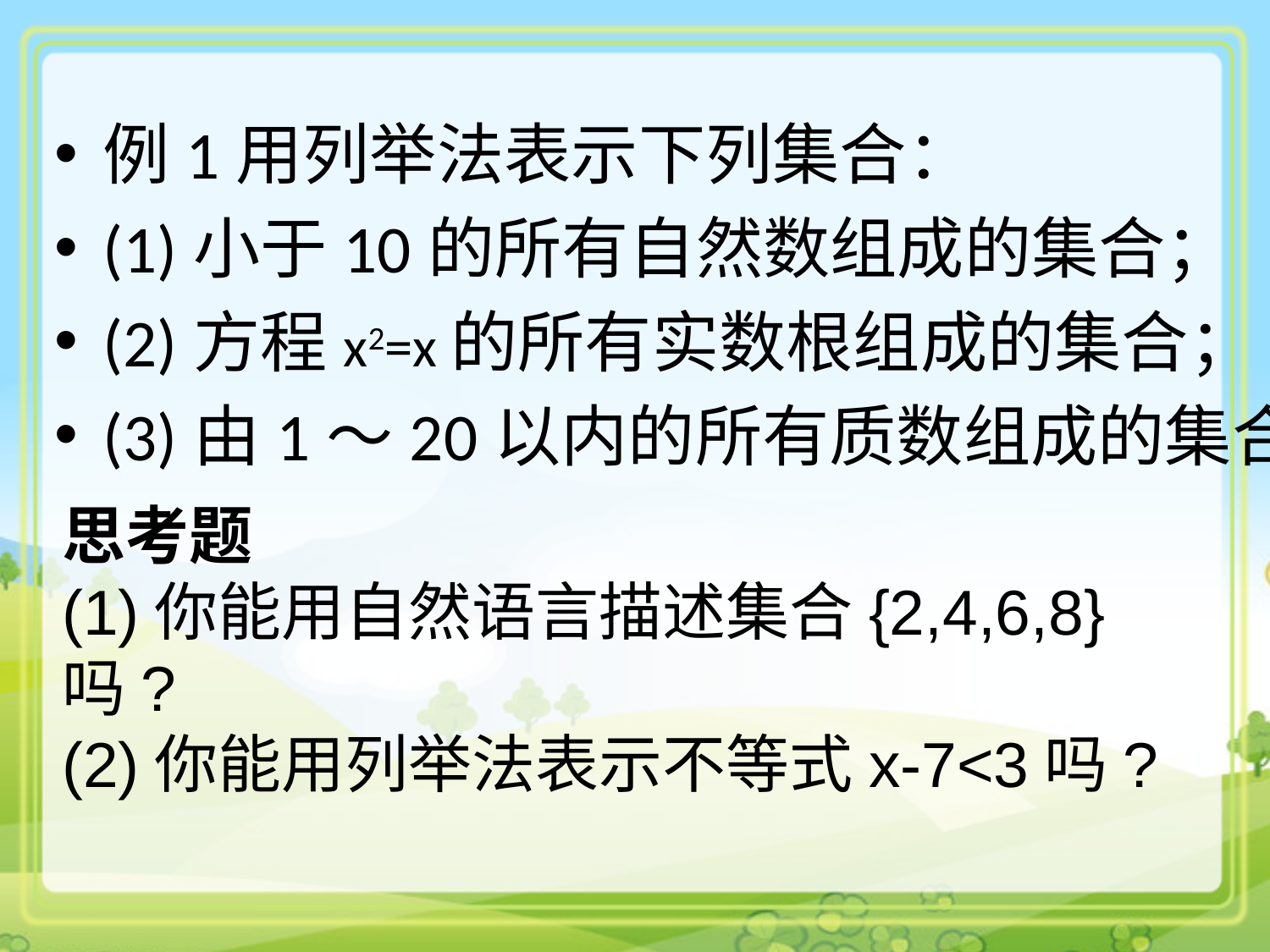

例1用列举法表示下列集合：
(1)小于10的所有自然数组成的集合；
(2)方程x2=x的所有实数根组成的集合；
(3)由1～20以内的所有质数组成的集合。
思考题
(1)你能用自然语言描述集合{2,4,6,8}吗?
(2)你能用列举法表示不等式x-7<3吗?